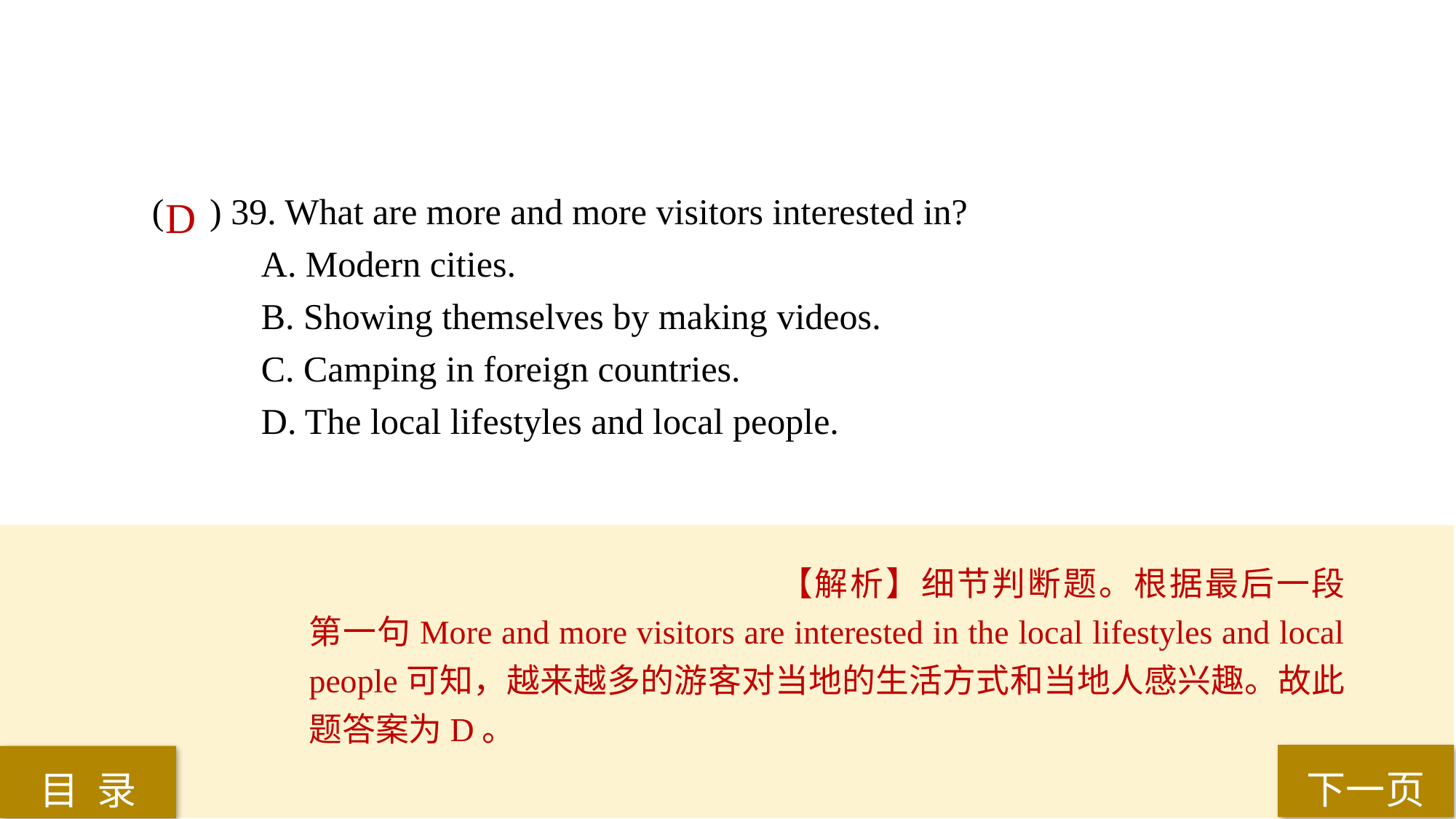

(     ) 39. What are more and more visitors interested in?
A. Modern cities.
B. Showing themselves by making videos.
C. Camping in foreign countries.
D. The local lifestyles and local people.
D
【解析】细节判断题。根据最后一段第一句More and more visitors are interested in the local lifestyles and local people可知，越来越多的游客对当地的生活方式和当地人感兴趣。故此题答案为D。